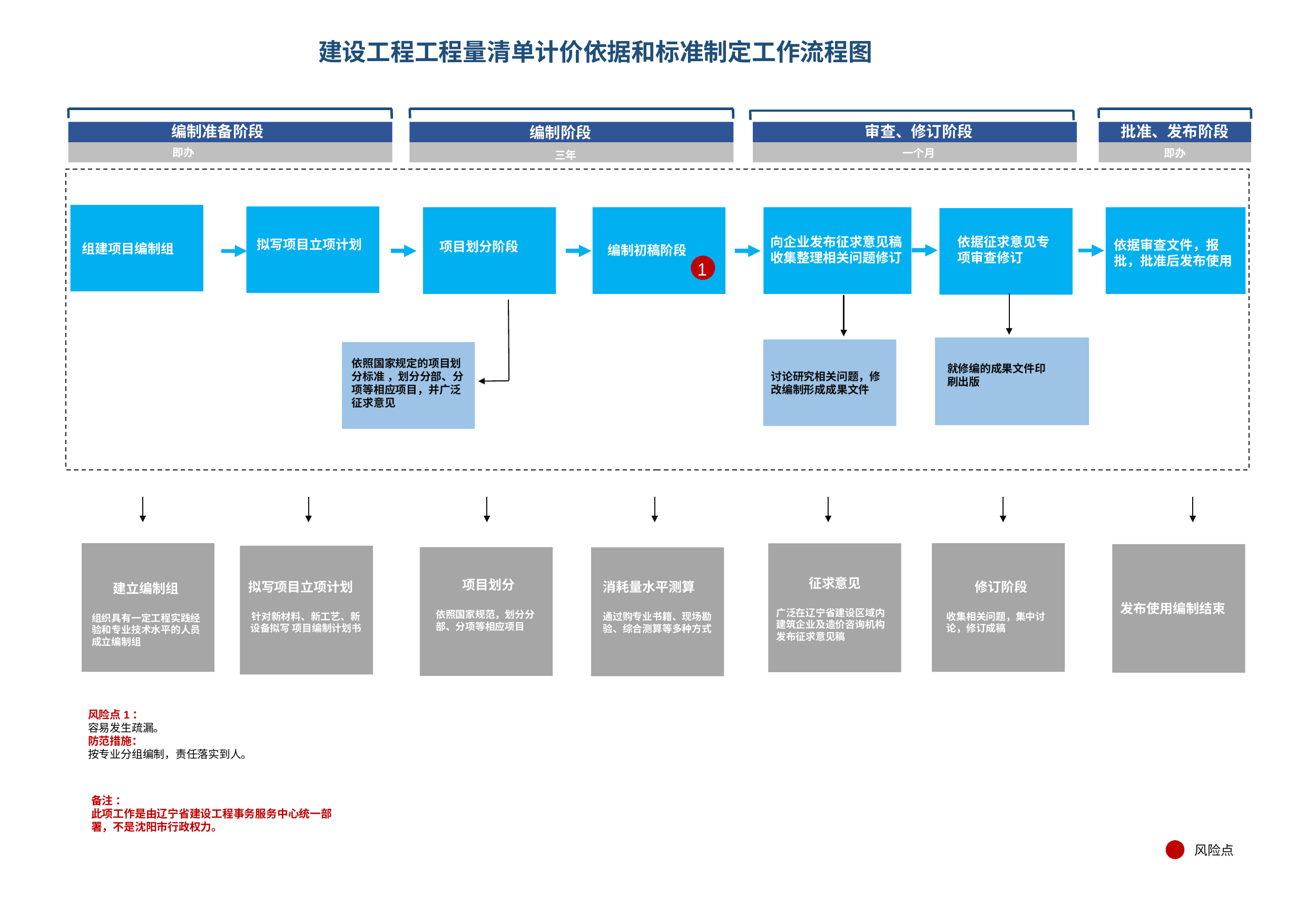

# 建设工程工程量清单计价依据和标准制定工作流程图
编制准备阶段
审查、修订阶段
批准、发布阶段
编制阶段

     即办
一个月
即办
三年

向企业发布征求意见稿
收集整理相关问题修订

拟写项目立项计划

依据审查文件，报批，批准后发布使用

项目划分阶段

组建项目编制组

编制初稿阶段
依据征求意见专项审查修订

1

讨论研究相关问题，修改编制形成成果文件

依照国家规定的项目划分标准 ，划分分部、分项等相应项目，并广泛征求意见

就修编的成果文件印刷出版

发布使用编制结束

项目划分

依照国家规范，划分分部、分项等相应项目

修订阶段

收集相关问题，集中讨论，修订成稿

拟写项目立项计划

针对新材料、新工艺、新设备拟写 项目编制计划书

消耗量水平测算

通过购专业书籍、现场勘验、综合测算等多种方式

建立编制组

组织具有一定工程实践经验和专业技术水平的人员成立编制组
征求意见

广泛在辽宁省建设区域内建筑企业及造价咨询机构发布征求意见稿

风险点1：
容易发生疏漏。
防范措施：
按专业分组编制，责任落实到人。
备注 ：
此项工作是由辽宁省建设工程事务服务中心统一部署，不是沈阳市行政权力。

风险点